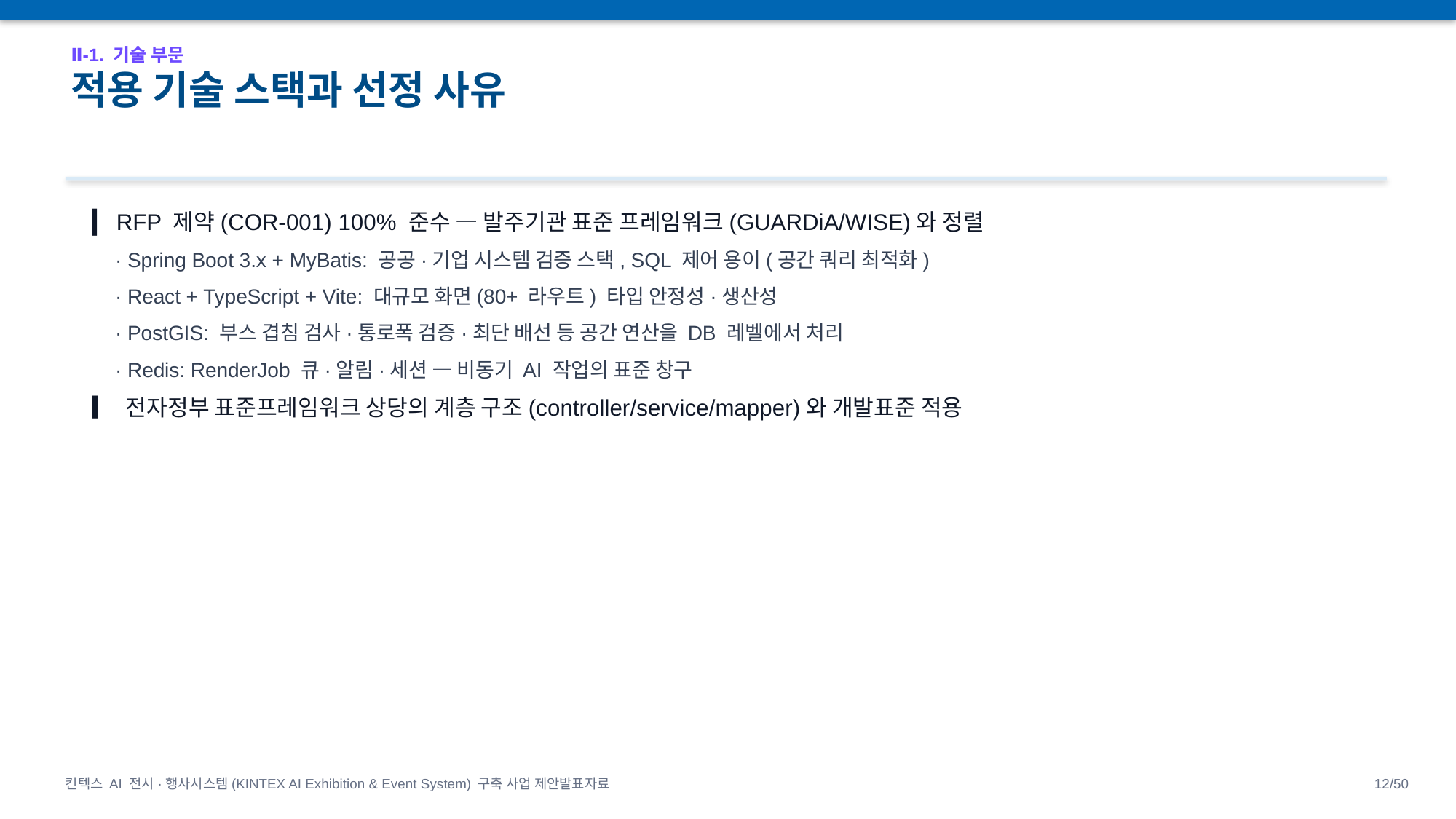

Ⅱ-1. 기술 부문
적용 기술 스택과 선정 사유

▎ RFP 제약(COR-001) 100% 준수 — 발주기관 표준 프레임워크(GUARDiA/WISE)와 정렬
    · Spring Boot 3.x + MyBatis: 공공·기업 시스템 검증 스택, SQL 제어 용이(공간 쿼리 최적화)
    · React + TypeScript + Vite: 대규모 화면(80+ 라우트) 타입 안정성·생산성
    · PostGIS: 부스 겹침 검사·통로폭 검증·최단 배선 등 공간 연산을 DB 레벨에서 처리
    · Redis: RenderJob 큐·알림·세션 — 비동기 AI 작업의 표준 창구
▎ 전자정부 표준프레임워크 상당의 계층 구조(controller/service/mapper)와 개발표준 적용
킨텍스 AI 전시·행사시스템(KINTEX AI Exhibition & Event System) 구축 사업 제안발표자료
12/50